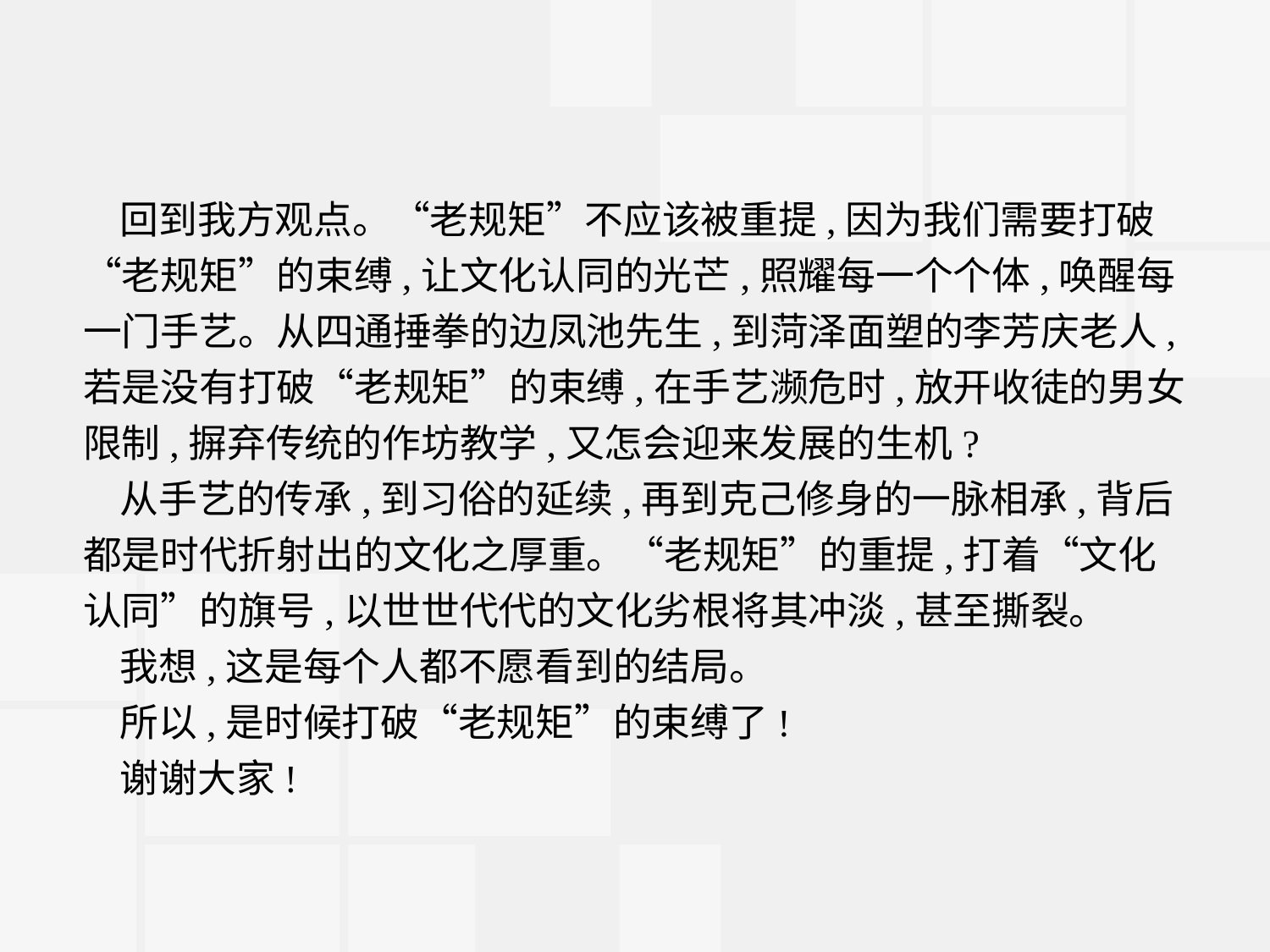

回到我方观点。“老规矩”不应该被重提,因为我们需要打破“老规矩”的束缚,让文化认同的光芒,照耀每一个个体,唤醒每一门手艺。从四通捶拳的边凤池先生,到菏泽面塑的李芳庆老人,若是没有打破“老规矩”的束缚,在手艺濒危时,放开收徒的男女限制,摒弃传统的作坊教学,又怎会迎来发展的生机?
从手艺的传承,到习俗的延续,再到克己修身的一脉相承,背后都是时代折射出的文化之厚重。“老规矩”的重提,打着“文化认同”的旗号,以世世代代的文化劣根将其冲淡,甚至撕裂。
我想,这是每个人都不愿看到的结局。
所以,是时候打破“老规矩”的束缚了!
谢谢大家!